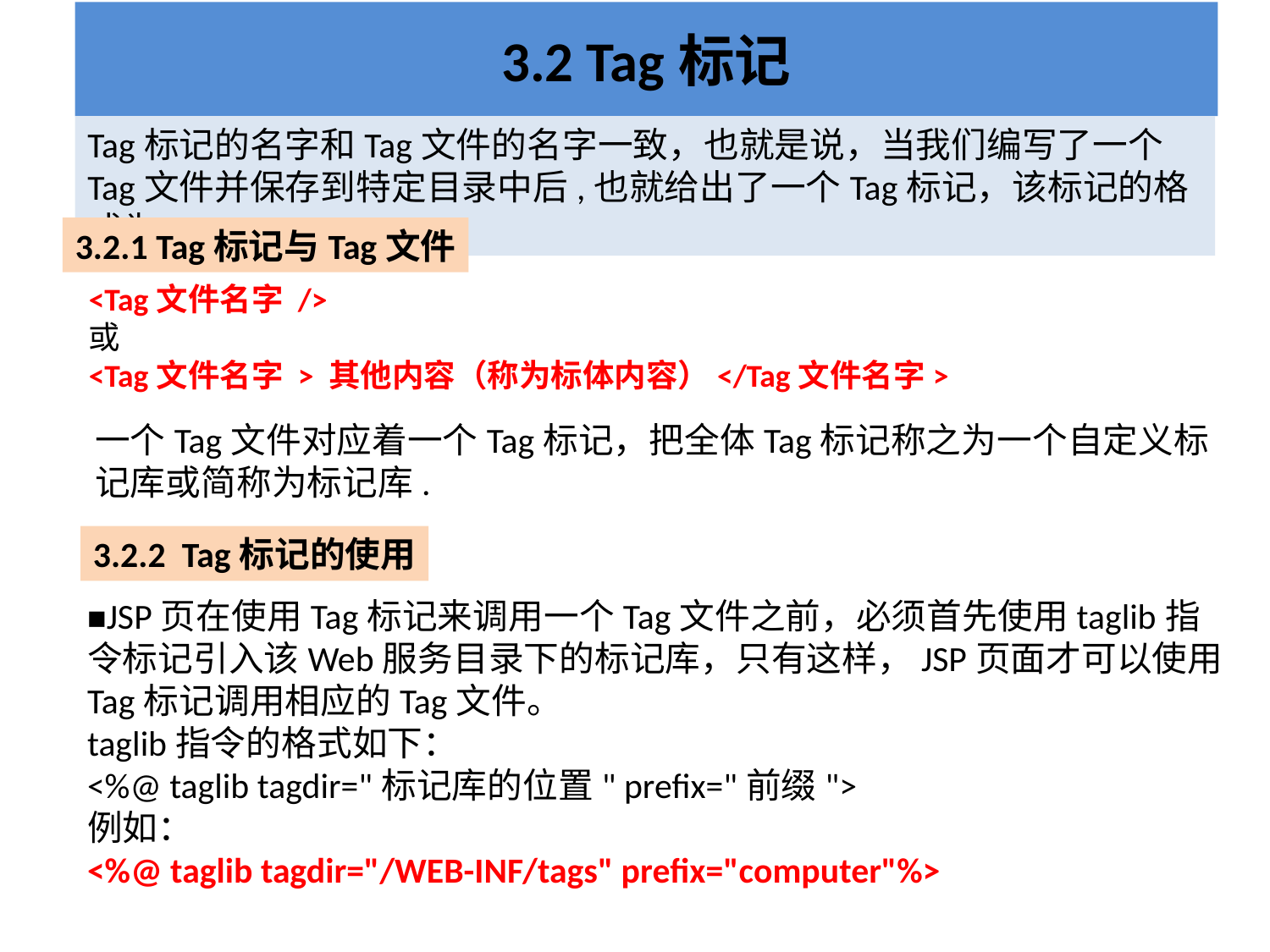

# 3.2 Tag标记
Tag标记的名字和Tag文件的名字一致，也就是说，当我们编写了一个Tag文件并保存到特定目录中后,也就给出了一个Tag标记，该标记的格式为。
3.2.1 Tag标记与Tag文件
<Tag文件名字 />
或
<Tag文件名字 > 其他内容（称为标体内容）</Tag文件名字>
一个Tag文件对应着一个Tag标记，把全体Tag标记称之为一个自定义标记库或简称为标记库.
3.2.2  Tag标记的使用
■JSP页在使用Tag标记来调用一个Tag文件之前，必须首先使用taglib指令标记引入该Web服务目录下的标记库，只有这样，JSP页面才可以使用Tag标记调用相应的Tag文件。
taglib指令的格式如下：
<%@ taglib tagdir="标记库的位置" prefix="前缀">
例如：
<%@ taglib tagdir="/WEB-INF/tags" prefix="computer"%>